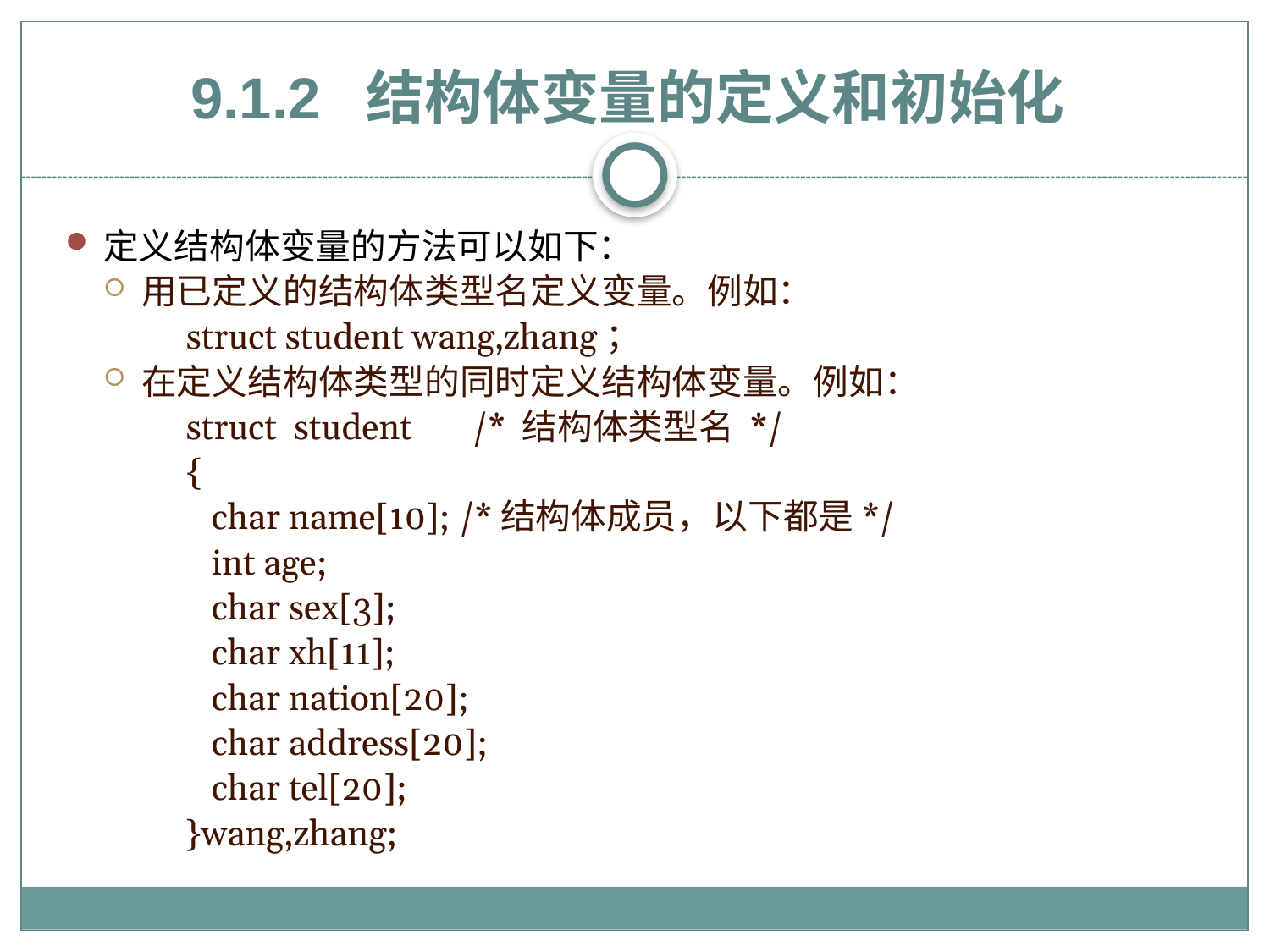

# 9.1.2  结构体变量的定义和初始化
定义结构体变量的方法可以如下：
用已定义的结构体类型名定义变量。例如：
struct student wang,zhang；
在定义结构体类型的同时定义结构体变量。例如：
struct  student	/* 结构体类型名 */
{
   char name[10]; /*结构体成员，以下都是*/
   int age;
   char sex[3];
   char xh[11];
   char nation[20];
   char address[20];
   char tel[20];
}wang,zhang;